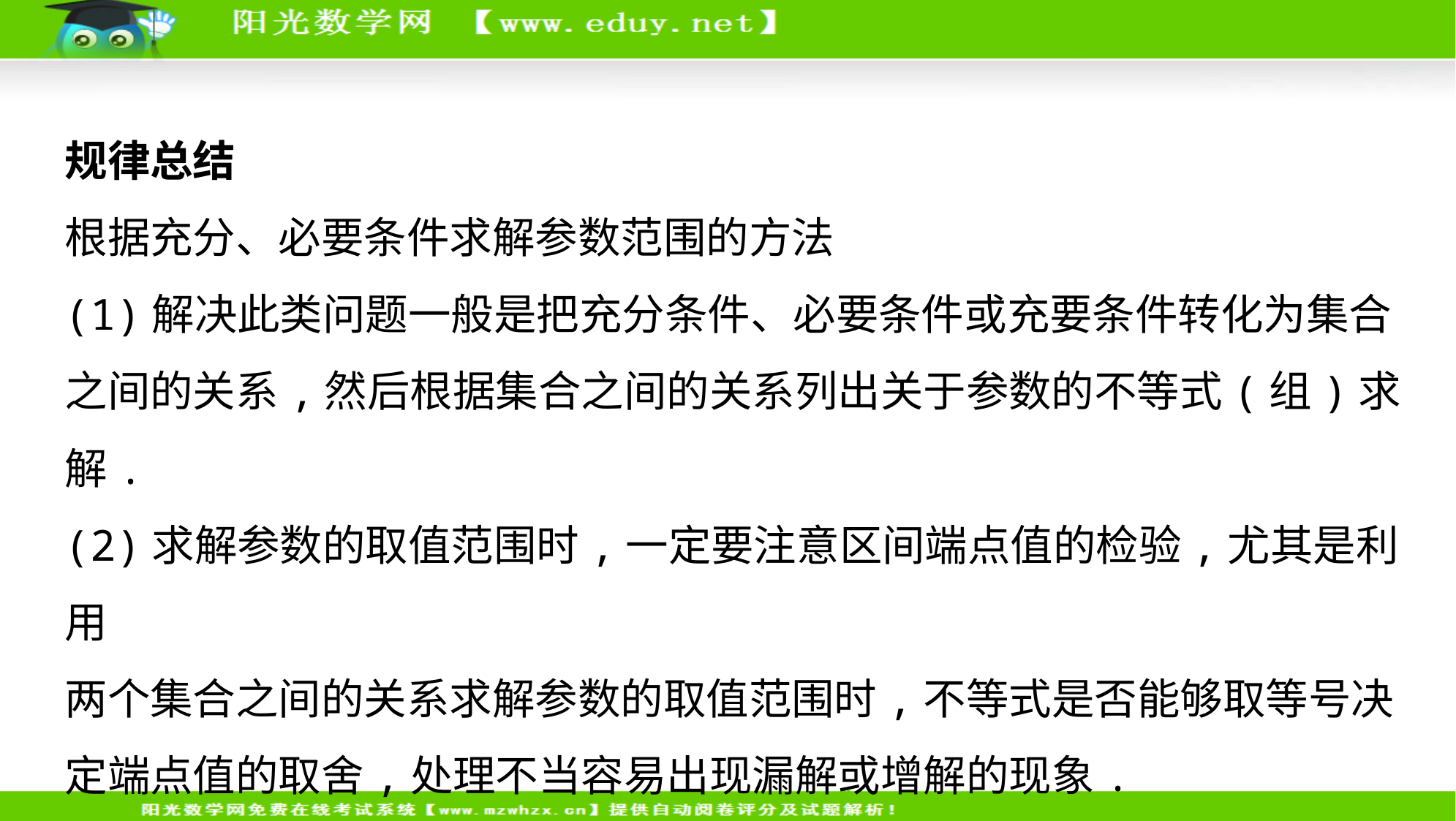

规律总结
根据充分、必要条件求解参数范围的方法
(1)解决此类问题一般是把充分条件、必要条件或充要条件转化为集合
之间的关系,然后根据集合之间的关系列出关于参数的不等式(组)求解.
(2)求解参数的取值范围时,一定要注意区间端点值的检验,尤其是利用
两个集合之间的关系求解参数的取值范围时,不等式是否能够取等号决
定端点值的取舍,处理不当容易出现漏解或增解的现象.